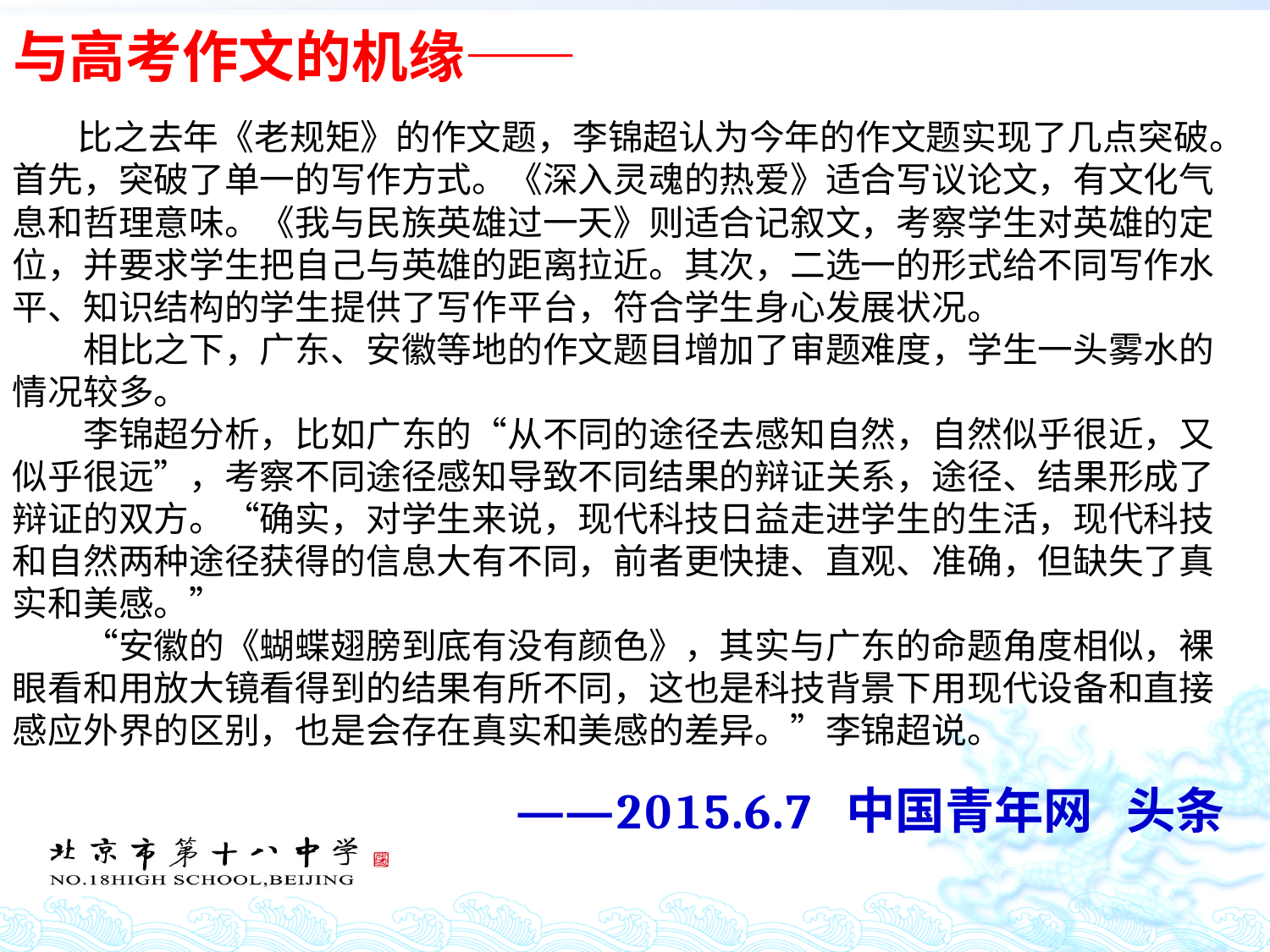

# 与高考作文的机缘——
        比之去年《老规矩》的作文题，李锦超认为今年的作文题实现了几点突破。首先，突破了单一的写作方式。《深入灵魂的热爱》适合写议论文，有文化气息和哲理意味。《我与民族英雄过一天》则适合记叙文，考察学生对英雄的定位，并要求学生把自己与英雄的距离拉近。其次，二选一的形式给不同写作水平、知识结构的学生提供了写作平台，符合学生身心发展状况。
　　相比之下，广东、安徽等地的作文题目增加了审题难度，学生一头雾水的情况较多。
　　李锦超分析，比如广东的“从不同的途径去感知自然，自然似乎很近，又似乎很远”，考察不同途径感知导致不同结果的辩证关系，途径、结果形成了辩证的双方。“确实，对学生来说，现代科技日益走进学生的生活，现代科技和自然两种途径获得的信息大有不同，前者更快捷、直观、准确，但缺失了真实和美感。”
　　“安徽的《蝴蝶翅膀到底有没有颜色》，其实与广东的命题角度相似，裸眼看和用放大镜看得到的结果有所不同，这也是科技背景下用现代设备和直接感应外界的区别，也是会存在真实和美感的差异。”李锦超说。
——2015.6.7  中国青年网   头条